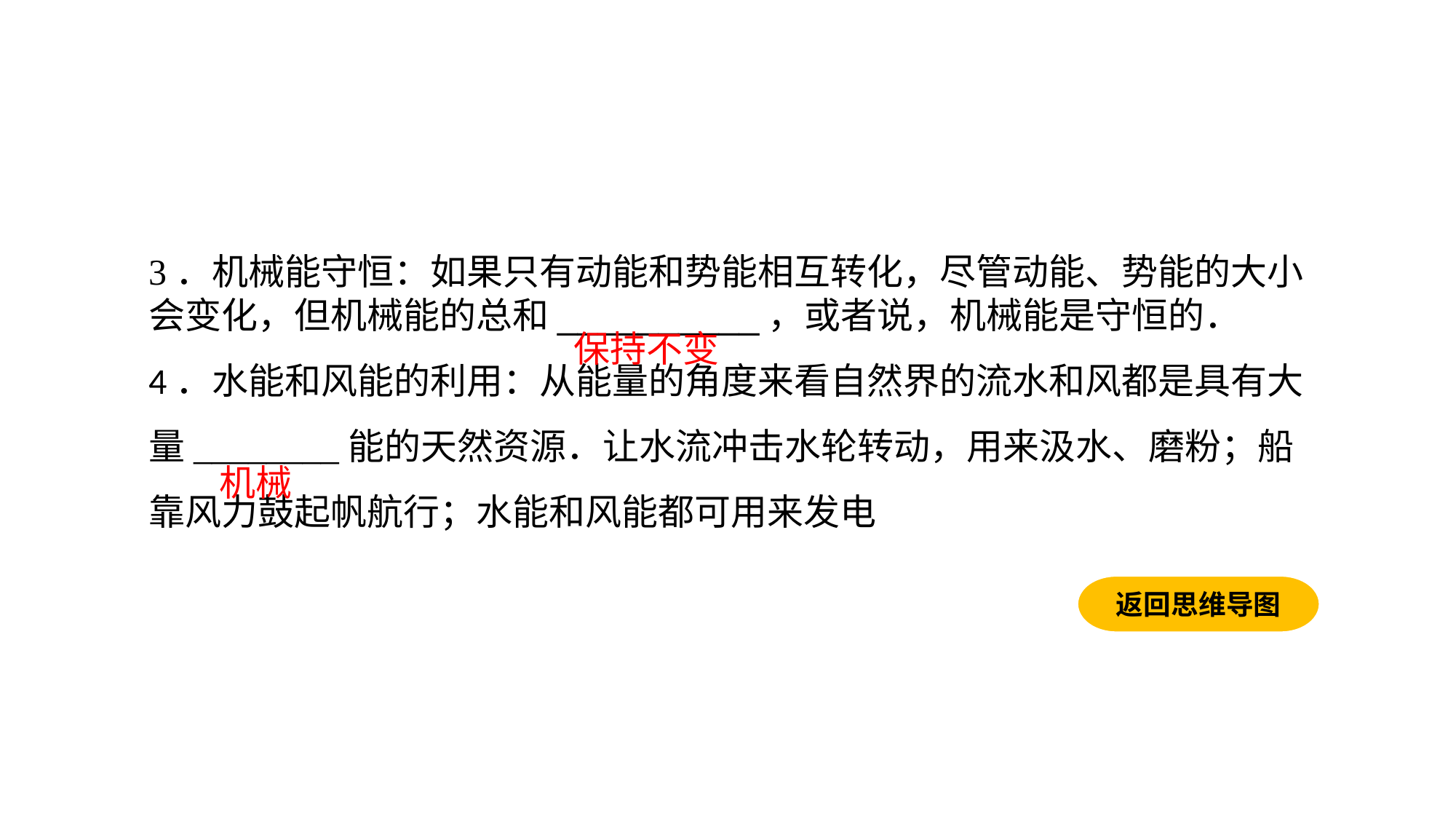

3．机械能守恒：如果只有动能和势能相互转化，尽管动能、势能的大小会变化，但机械能的总和__________，或者说，机械能是守恒的．4．水能和风能的利用：从能量的角度来看自然界的流水和风都是具有大量________能的天然资源．让水流冲击水轮转动，用来汲水、磨粉；船靠风力鼓起帆航行；水能和风能都可用来发电
保持不变
机械
返回思维导图